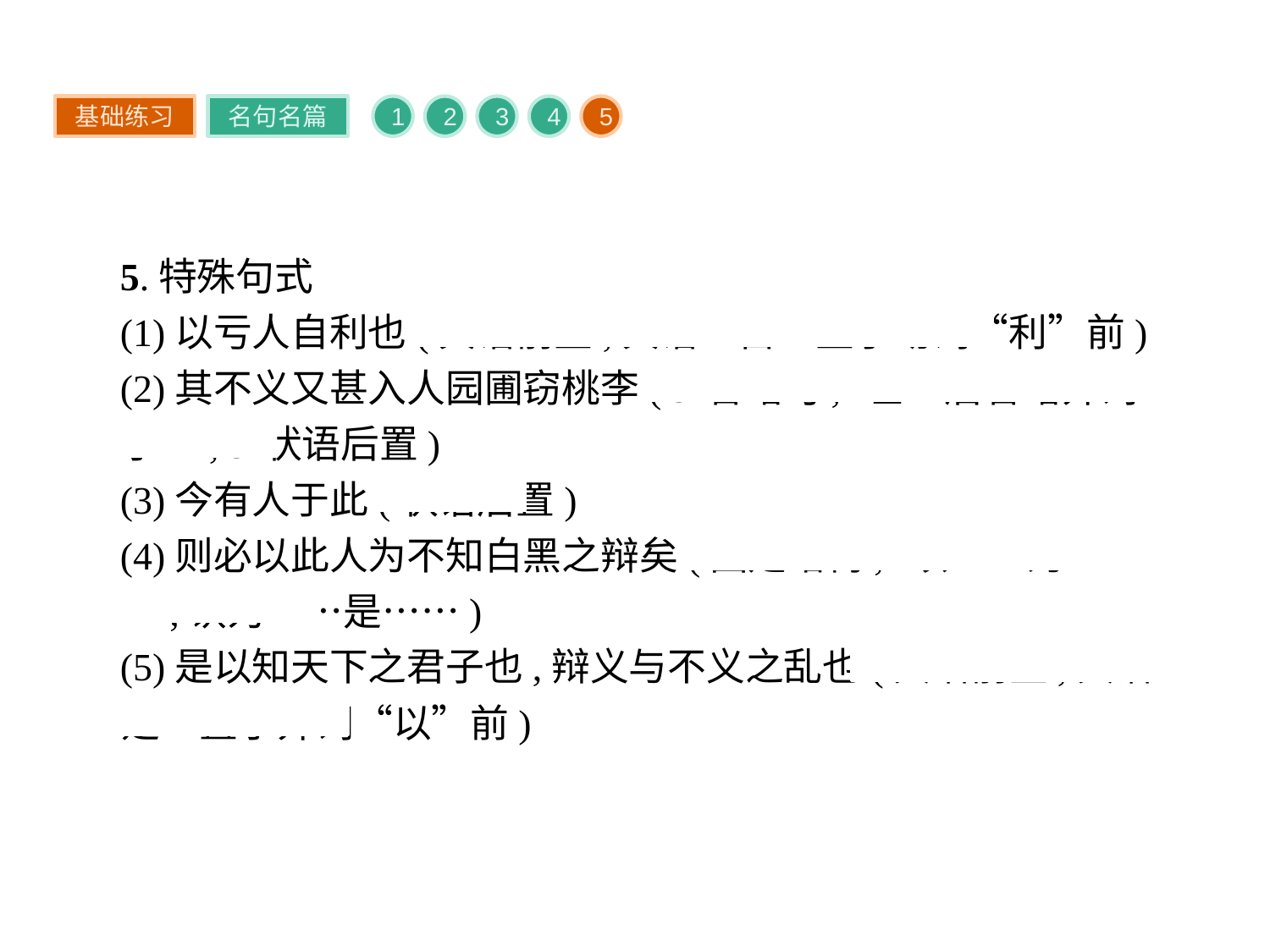

基础练习
名句名篇
1
2
3
4
5
5.特殊句式
(1)以亏人自利也(宾语前置,宾语“自”置于动词“利”前)
(2)其不义又甚入人园圃窃桃李(①省略句,“甚”后省略介词“于”;②状语后置)
(3)今有人于此(状语后置)
(4)则必以此人为不知白黑之辩矣(固定结构,“以……为……”,认为……是……)
(5)是以知天下之君子也,辩义与不义之乱也(宾语前置,宾语“是”置于介词“以”前)